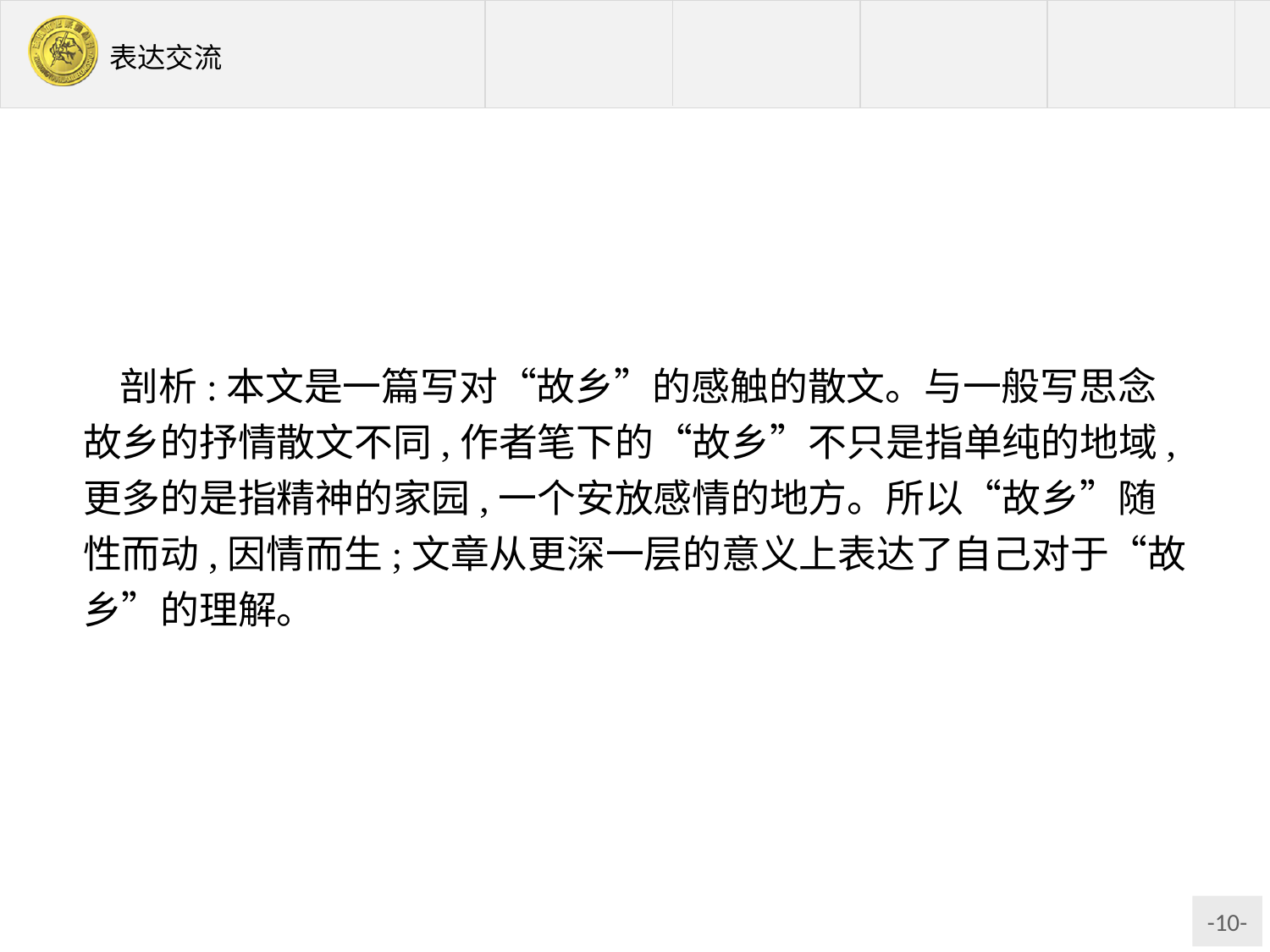

剖析:本文是一篇写对“故乡”的感触的散文。与一般写思念故乡的抒情散文不同,作者笔下的“故乡”不只是指单纯的地域,更多的是指精神的家园,一个安放感情的地方。所以“故乡”随性而动,因情而生;文章从更深一层的意义上表达了自己对于“故乡”的理解。